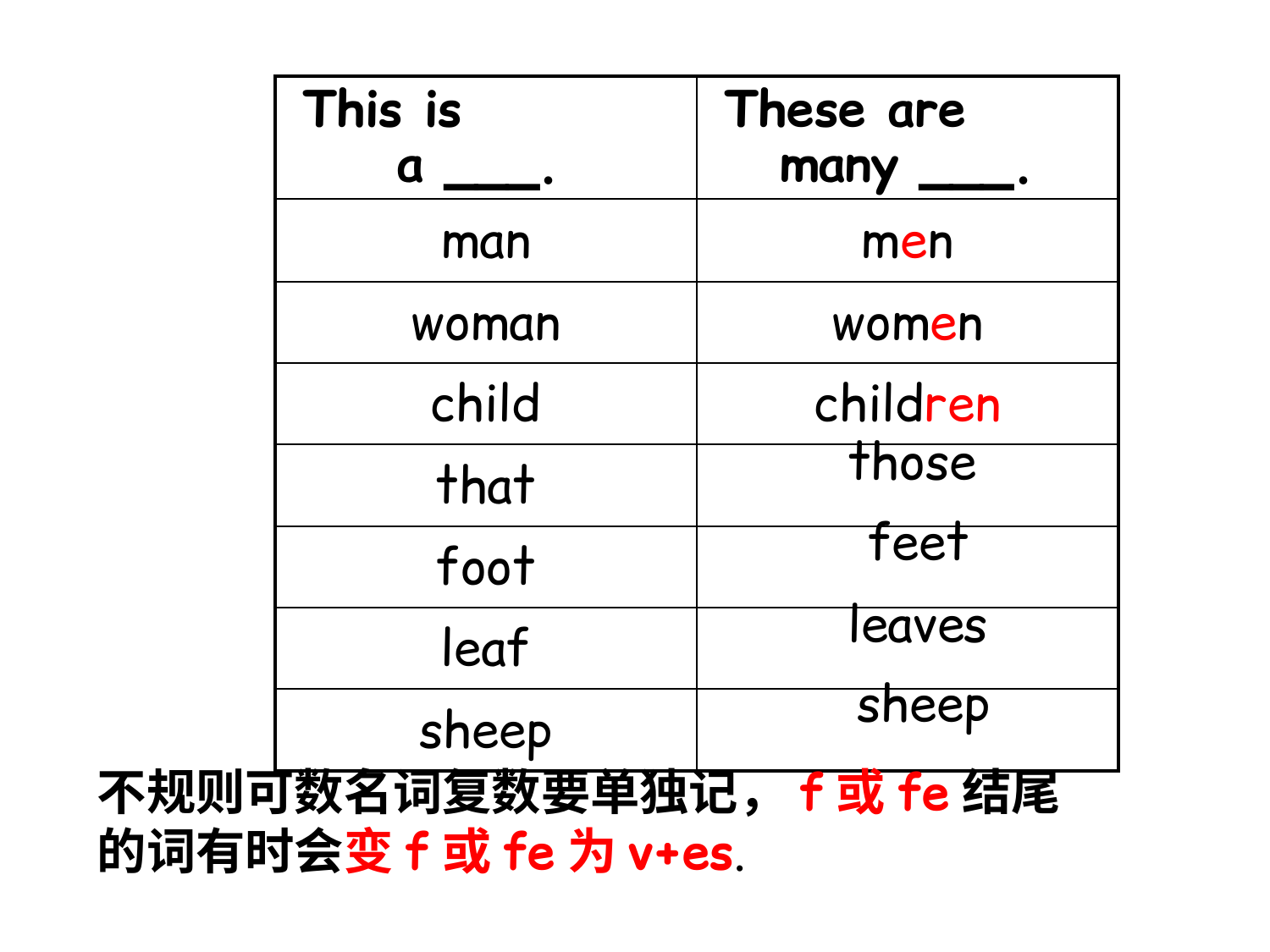

| This is a \_\_\_. | These are many \_\_\_. |
| --- | --- |
| man | men |
| woman | women |
| child | children |
| that |  |
| foot |  |
| leaf |  |
| sheep |  |
those
feet
leaves
sheep
不规则可数名词复数要单独记，f或fe结尾的词有时会变f或fe为v+es.